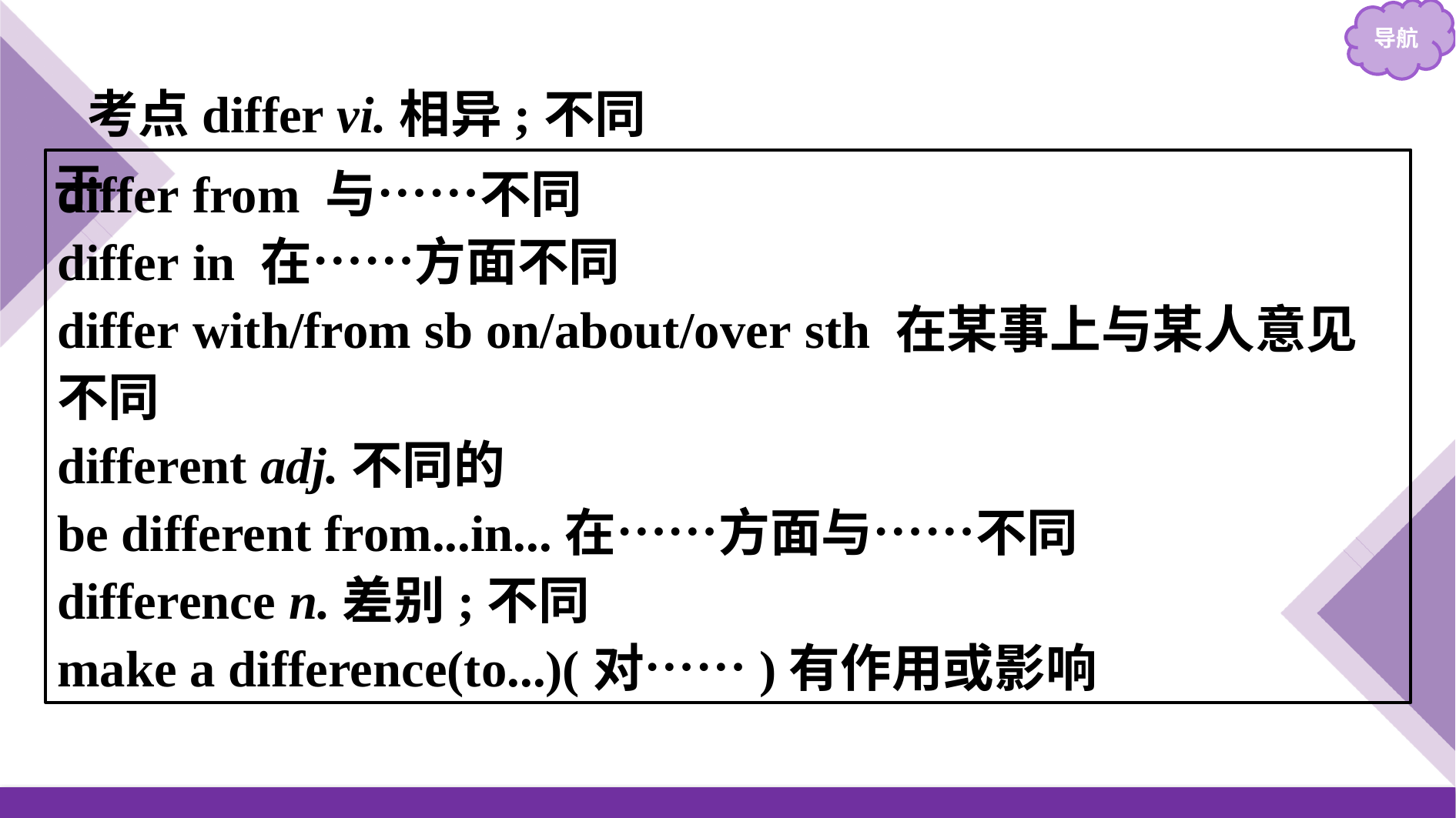

考点differ vi.相异;不同于
differ from 与……不同
differ in 在……方面不同
differ with/from sb on/about/over sth 在某事上与某人意见不同
different adj.不同的
be different from...in...在……方面与……不同
difference n.差别;不同
make a difference(to...)(对……)有作用或影响